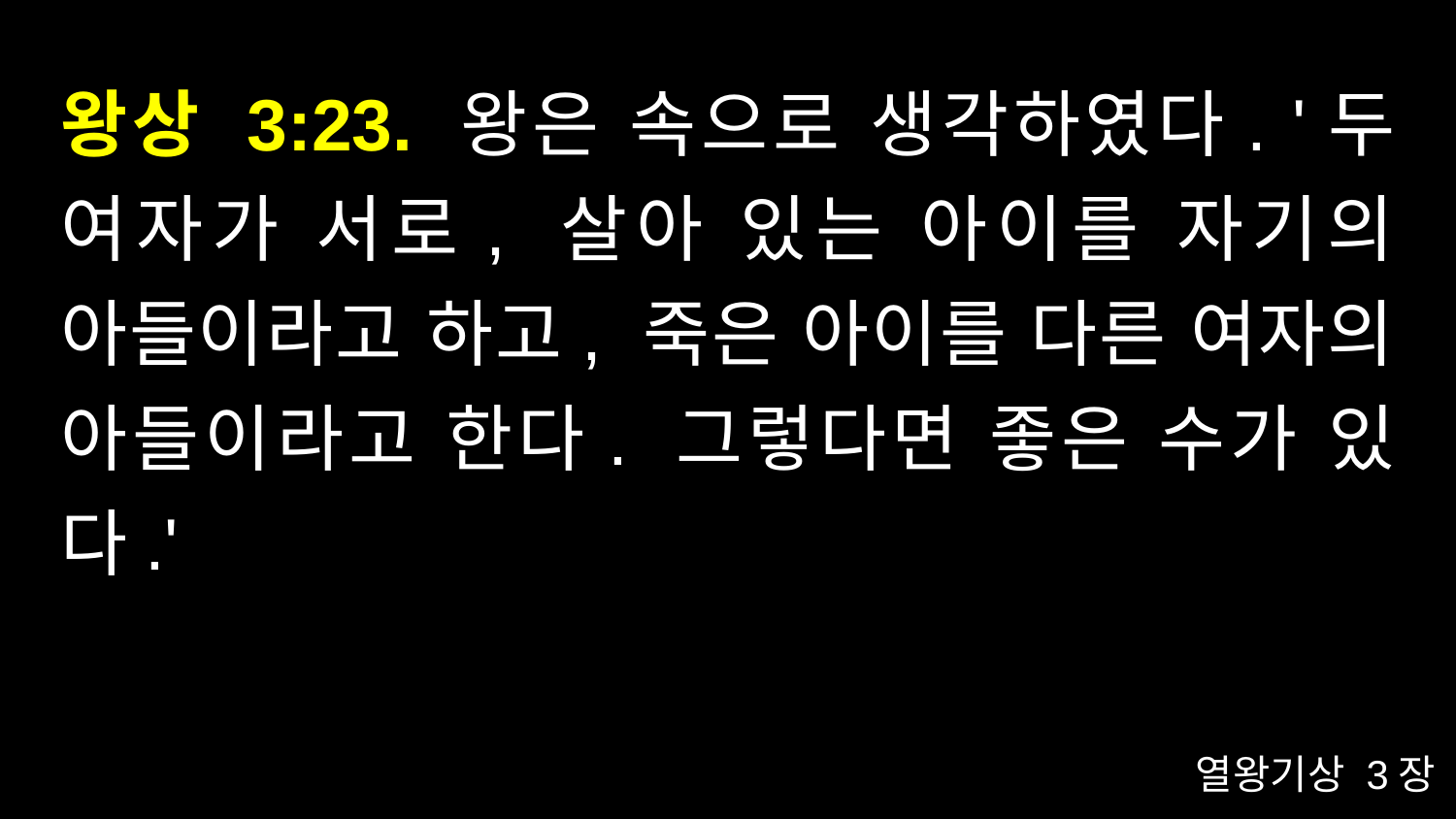

# 왕상 3:23. 왕은 속으로 생각하였다. '두 여자가 서로, 살아 있는 아이를 자기의 아들이라고 하고, 죽은 아이를 다른 여자의 아들이라고 한다. 그렇다면 좋은 수가 있다.'
열왕기상 3장